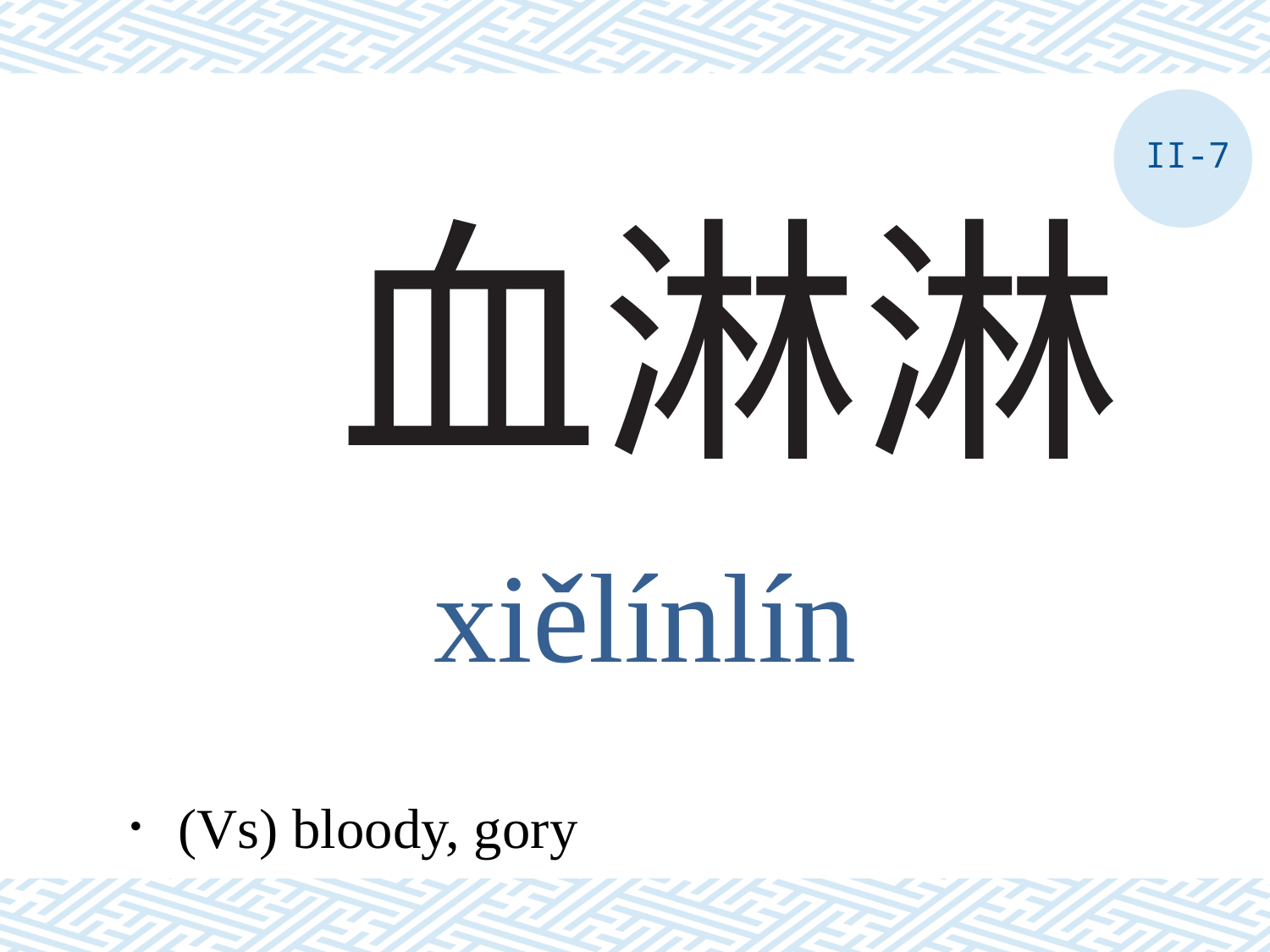

II-7

# 血淋淋
xiělínlín
．(Vs) bloody, gory